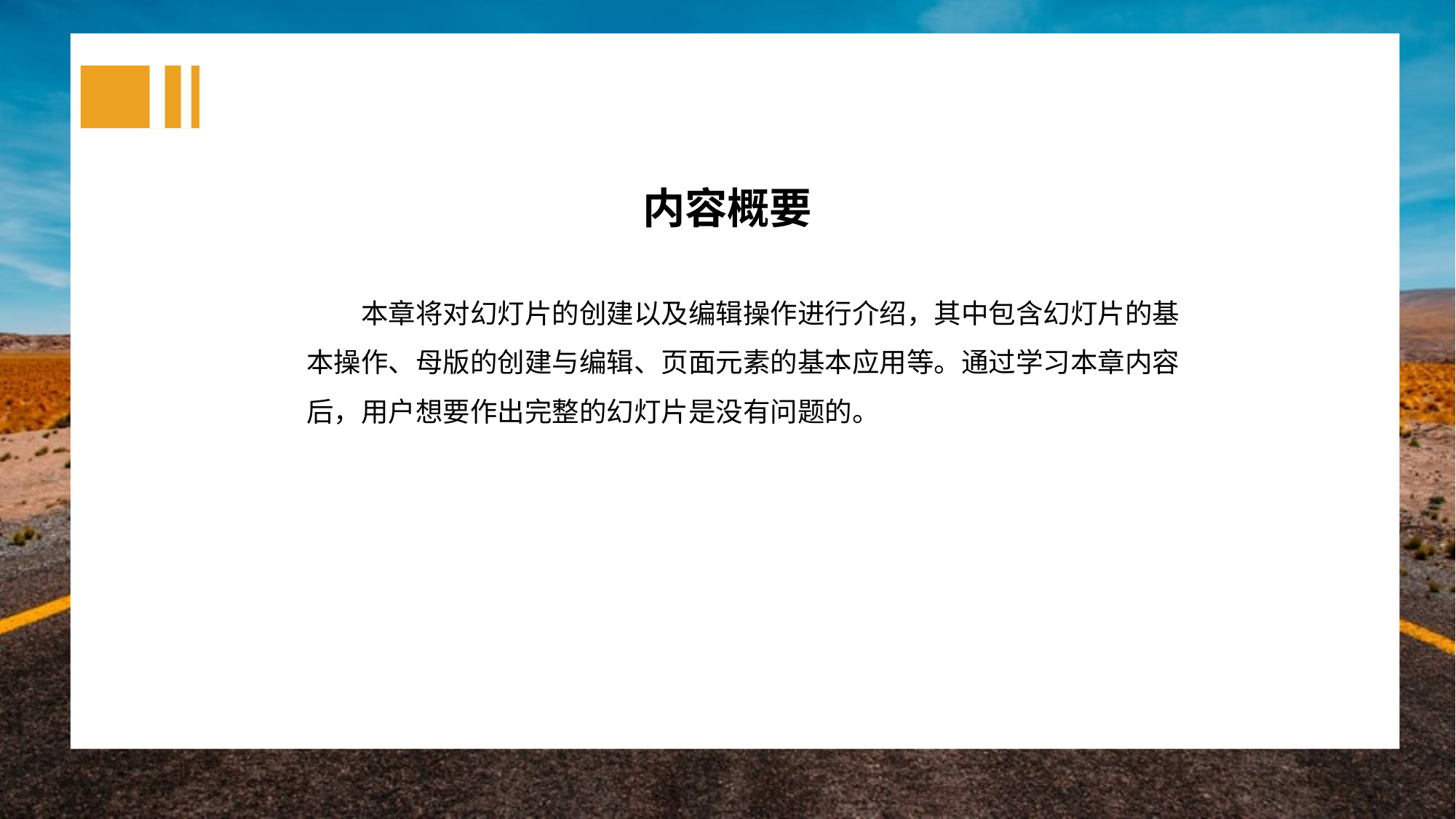

内容概要
本章将对幻灯片的创建以及编辑操作进行介绍，其中包含幻灯片的基本操作、母版的创建与编辑、页面元素的基本应用等。通过学习本章内容后，用户想要作出完整的幻灯片是没有问题的。